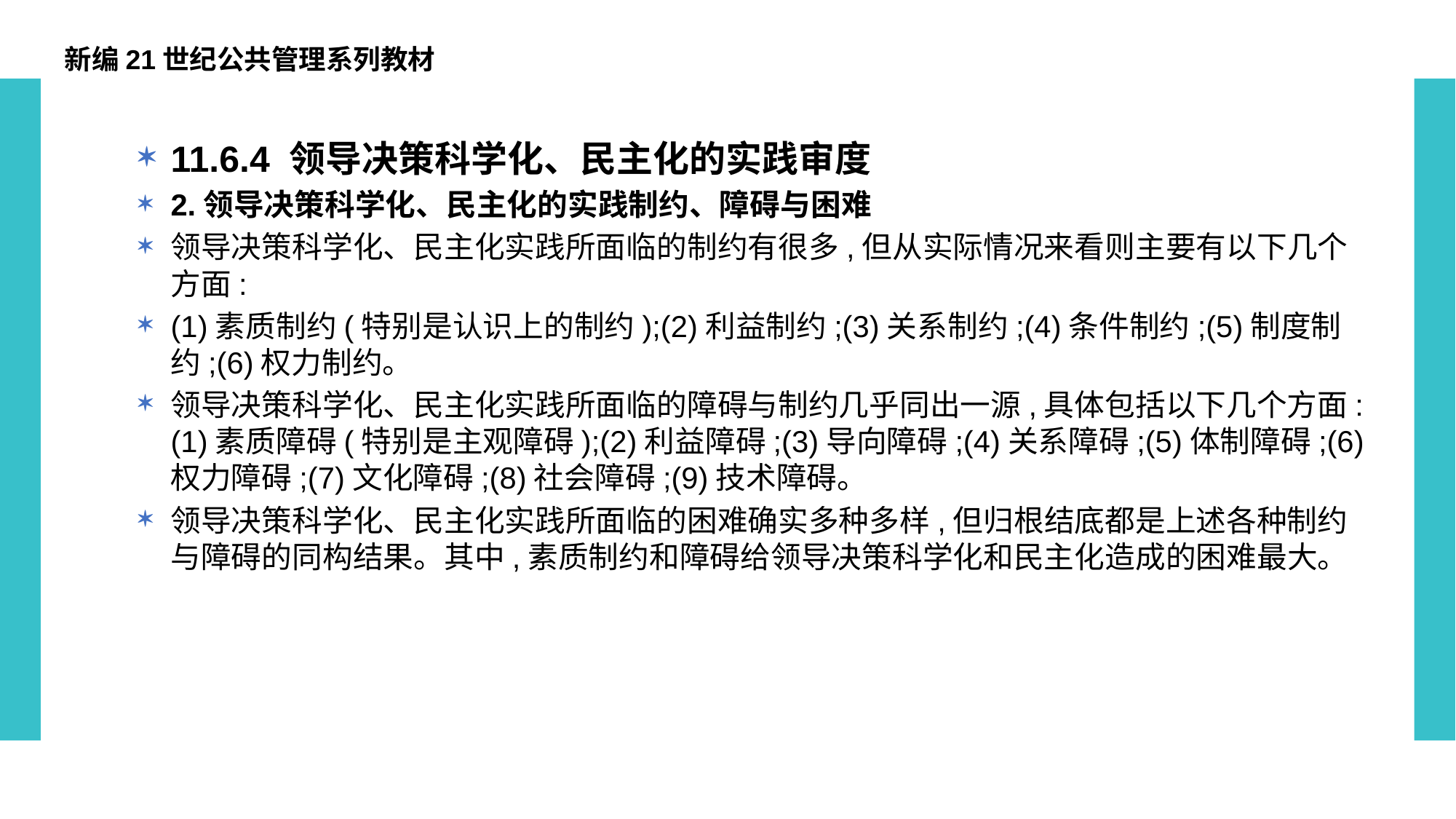

新编21世纪公共管理系列教材
11.6.4 领导决策科学化、民主化的实践审度
2.领导决策科学化、民主化的实践制约、障碍与困难
领导决策科学化、民主化实践所面临的制约有很多,但从实际情况来看则主要有以下几个方面:
(1)素质制约(特别是认识上的制约);(2)利益制约;(3)关系制约;(4)条件制约;(5)制度制约;(6)权力制约。
领导决策科学化、民主化实践所面临的障碍与制约几乎同出一源,具体包括以下几个方面:(1)素质障碍(特别是主观障碍);(2)利益障碍;(3)导向障碍;(4)关系障碍;(5)体制障碍;(6)权力障碍;(7)文化障碍;(8)社会障碍;(9)技术障碍。
领导决策科学化、民主化实践所面临的困难确实多种多样,但归根结底都是上述各种制约与障碍的同构结果。其中,素质制约和障碍给领导决策科学化和民主化造成的困难最大。